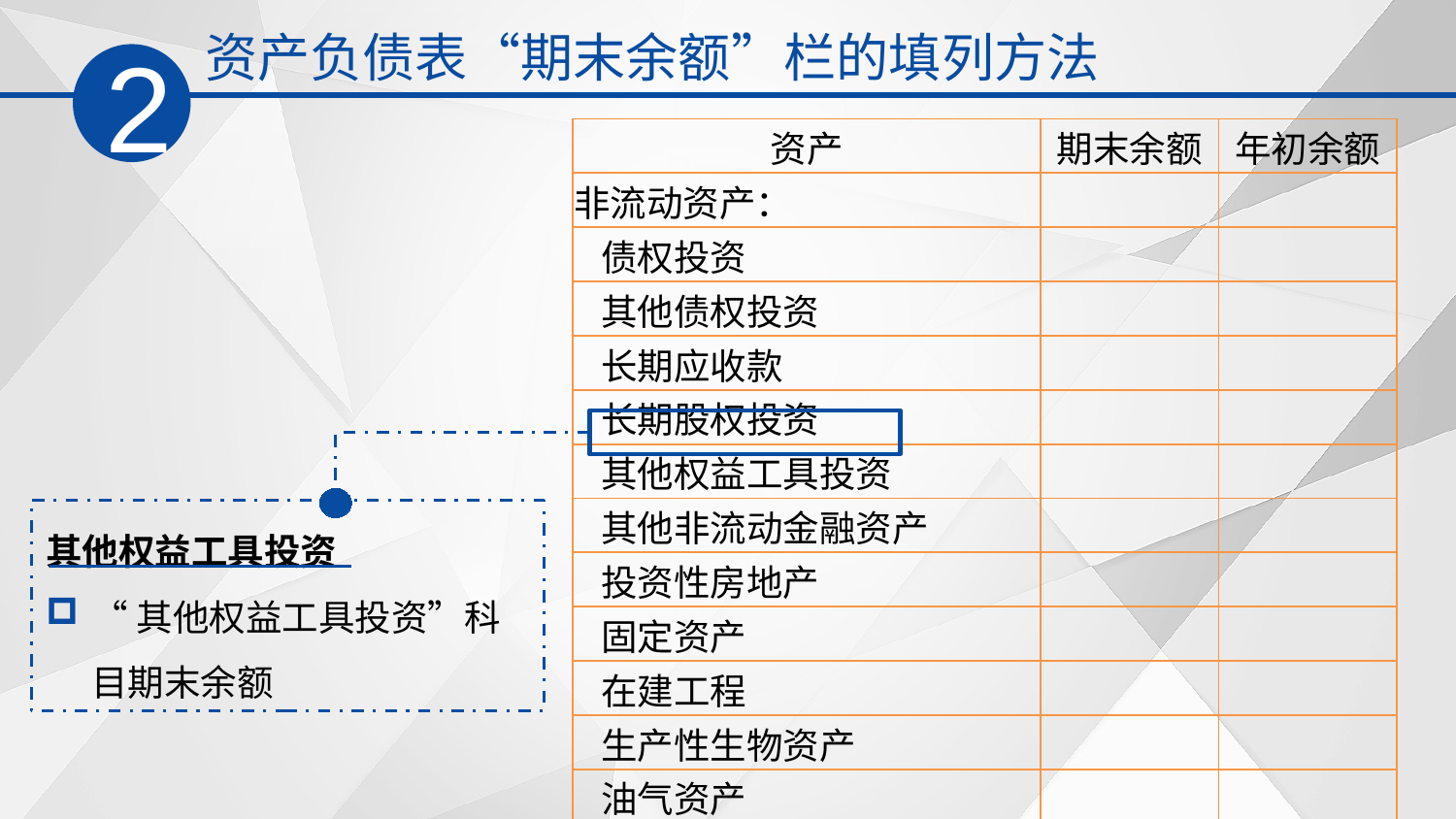

资产负债表“期末余额”栏的填列方法
2

| 资产 | 期末余额 | 年初余额 |
| --- | --- | --- |
| 非流动资产： |  |  |
| 债权投资 |  |  |
| 其他债权投资 |  |  |
| 长期应收款 |  |  |
| 长期股权投资 |  |  |
| 其他权益工具投资 |  |  |
| 其他非流动金融资产 |  |  |
| 投资性房地产 |  |  |
| 固定资产 |  |  |
| 在建工程 |  |  |
| 生产性生物资产 |  |  |
| 油气资产 |  |  |
| 无形资产 |  |  |

其他权益工具投资
“其他权益工具投资”科目期末余额